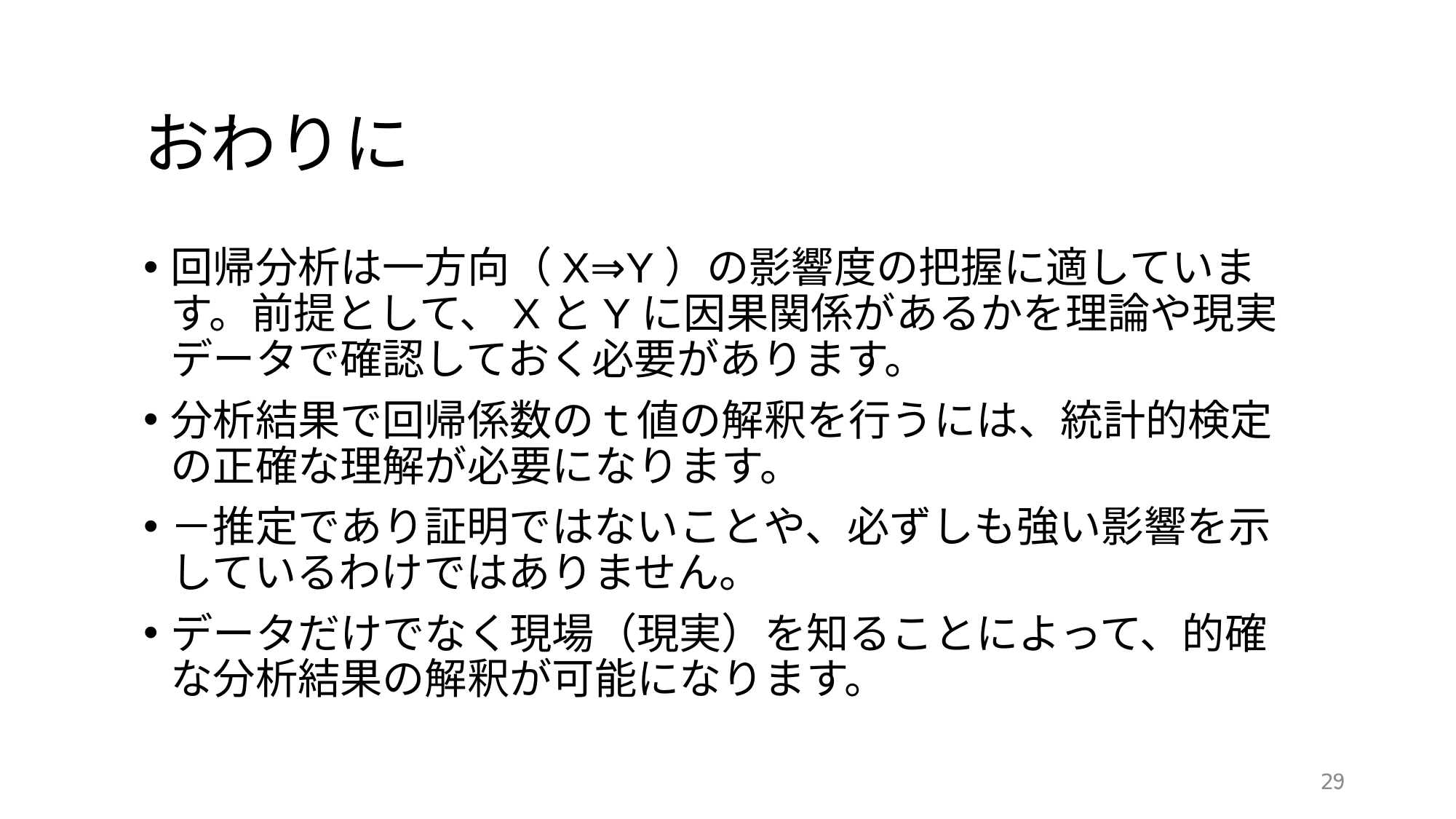

# おわりに
回帰分析は一方向（X⇒Y）の影響度の把握に適しています。前提として、XとYに因果関係があるかを理論や現実データで確認しておく必要があります。
分析結果で回帰係数のｔ値の解釈を行うには、統計的検定の正確な理解が必要になります。
－推定であり証明ではないことや、必ずしも強い影響を示しているわけではありません。
データだけでなく現場（現実）を知ることによって、的確な分析結果の解釈が可能になります。
29